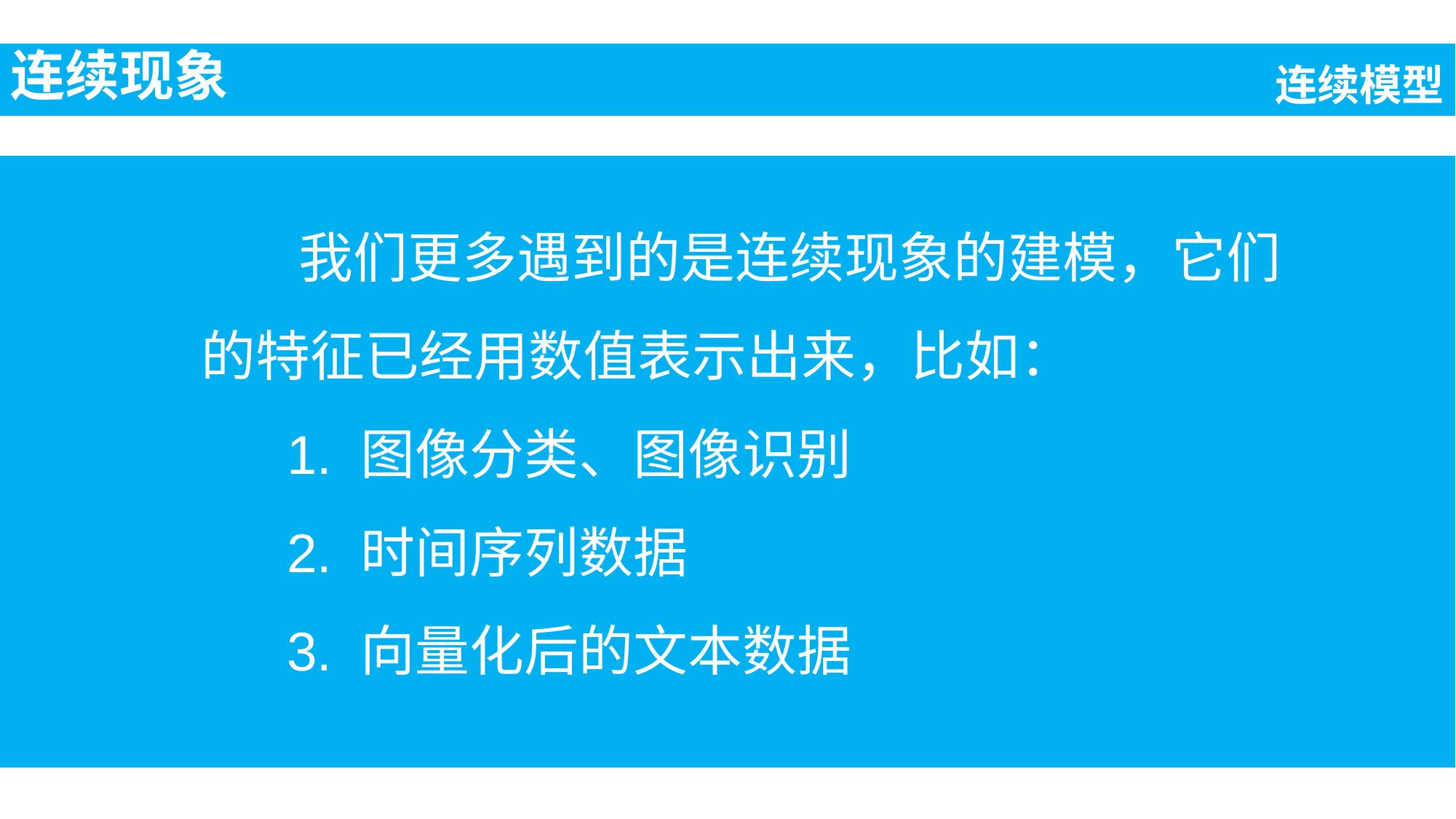

连续现象
连续模型
我们更多遇到的是连续现象的建模，它们的特征已经用数值表示出来，比如：
1. 图像分类、图像识别
2. 时间序列数据
3. 向量化后的文本数据